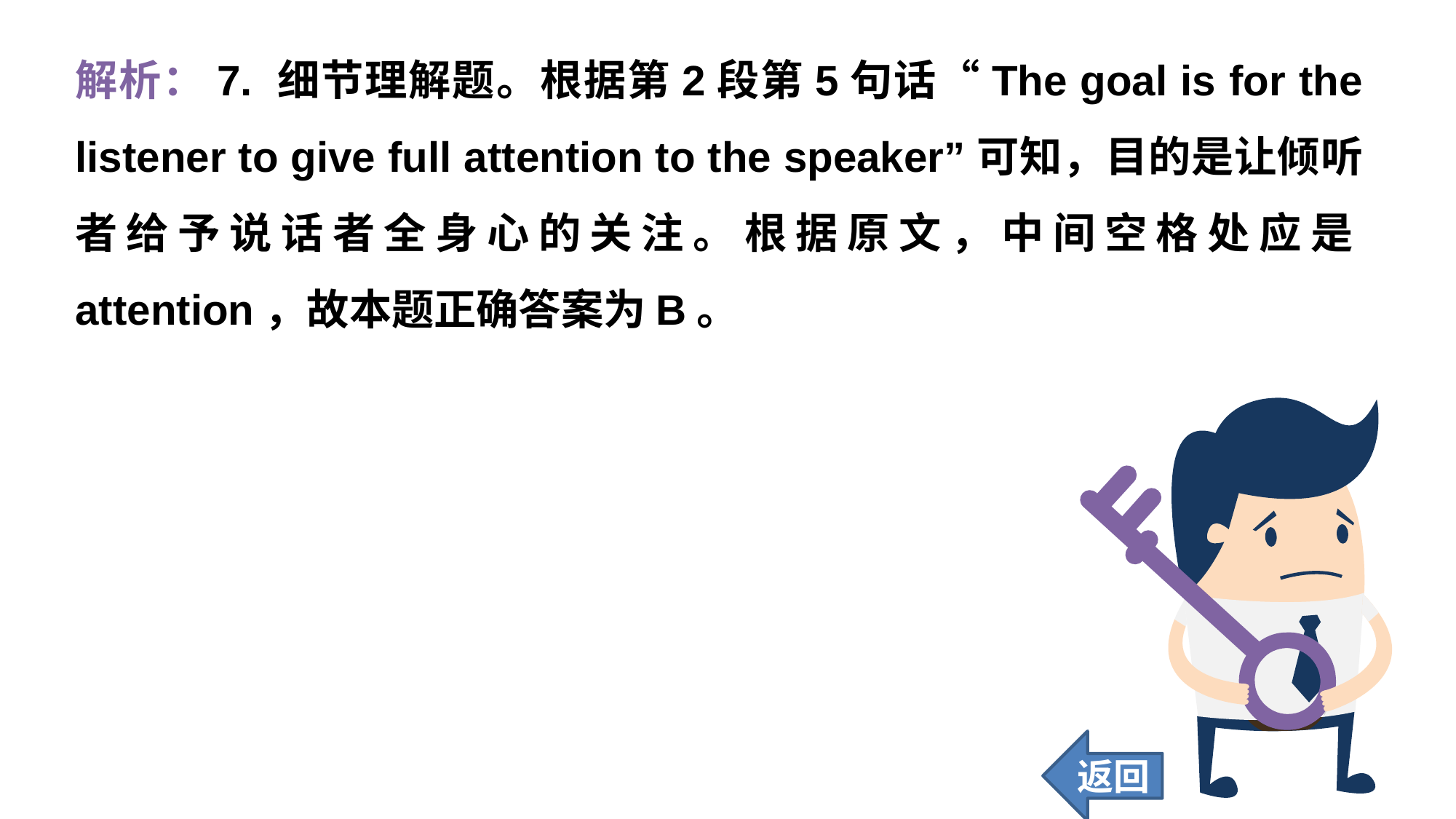

解析：7. 细节理解题。根据第2段第5句话“The goal is for the listener to give full attention to the speaker”可知，目的是让倾听者给予说话者全身心的关注。根据原文，中间空格处应是attention，故本题正确答案为B。

返回
200